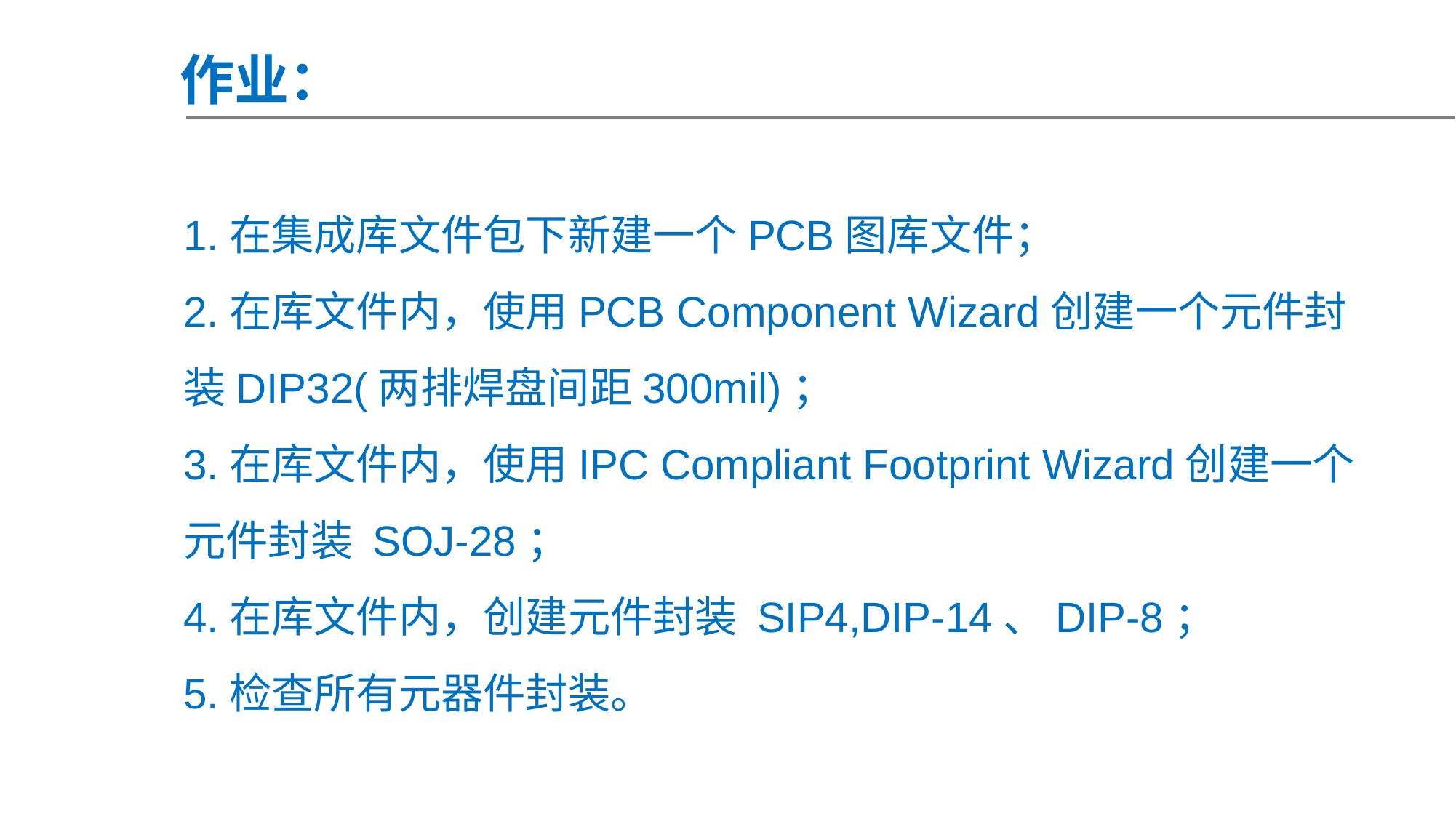

作业：
1.在集成库文件包下新建一个PCB图库文件；
2.在库文件内，使用PCB Component Wizard创建一个元件封装DIP32(两排焊盘间距300mil)；
3.在库文件内，使用IPC Compliant Footprint Wizard创建一个元件封装 SOJ-28；
4.在库文件内，创建元件封装 SIP4,DIP-14、DIP-8；
5.检查所有元器件封装。